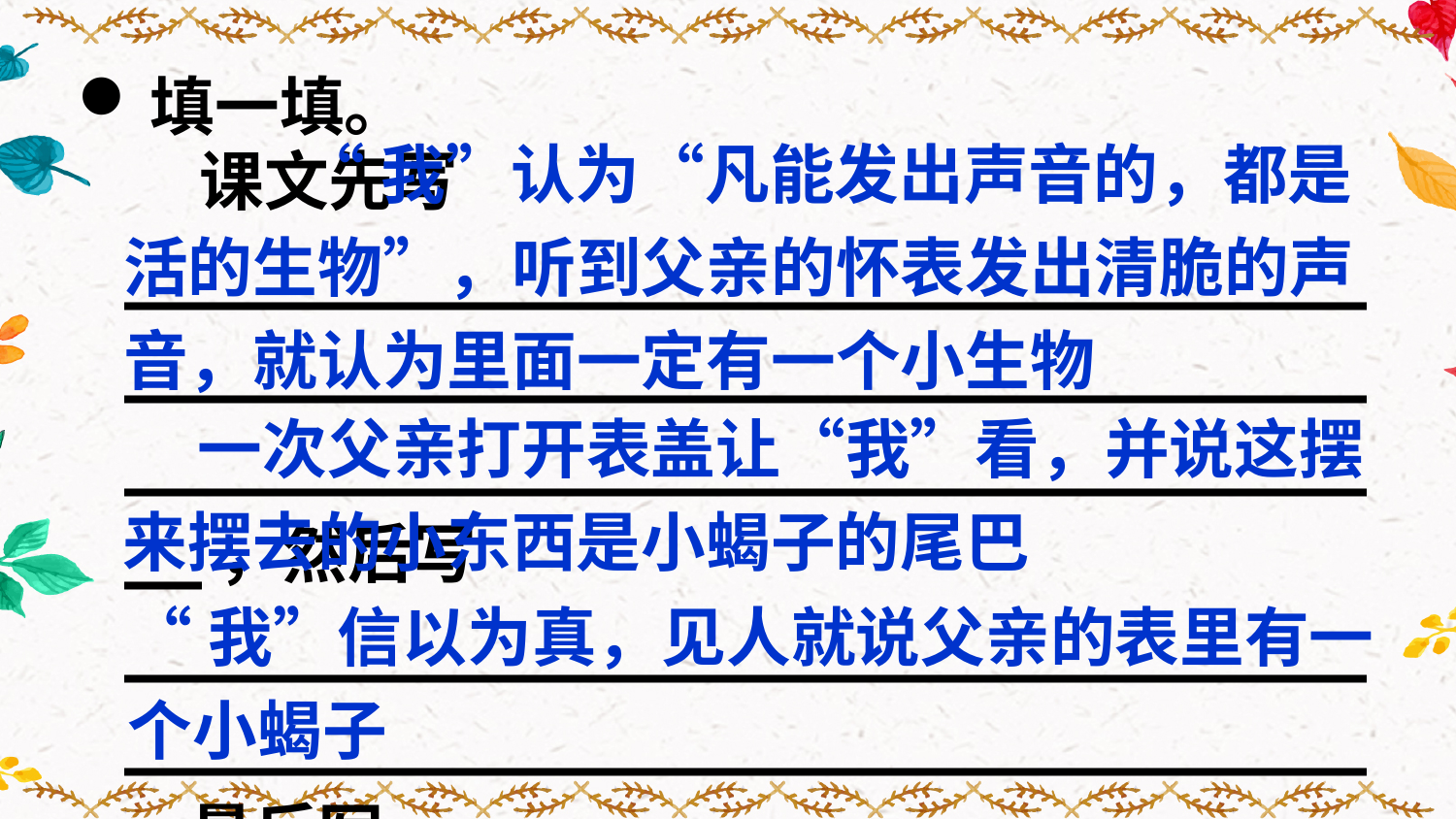

填一填。
            “我”认为“凡能发出声音的，都是活的生物”，听到父亲的怀表发出清脆的声音，就认为里面一定有一个小生物
    课文先写__________________________________________________________________________________________________，然后写________________________________________________________________，最后写_______________________________________________。
    一次父亲打开表盖让“我”看，并说这摆来摆去的小东西是小蝎子的尾巴
“我”信以为真，见人就说父亲的表里有一个小蝎子